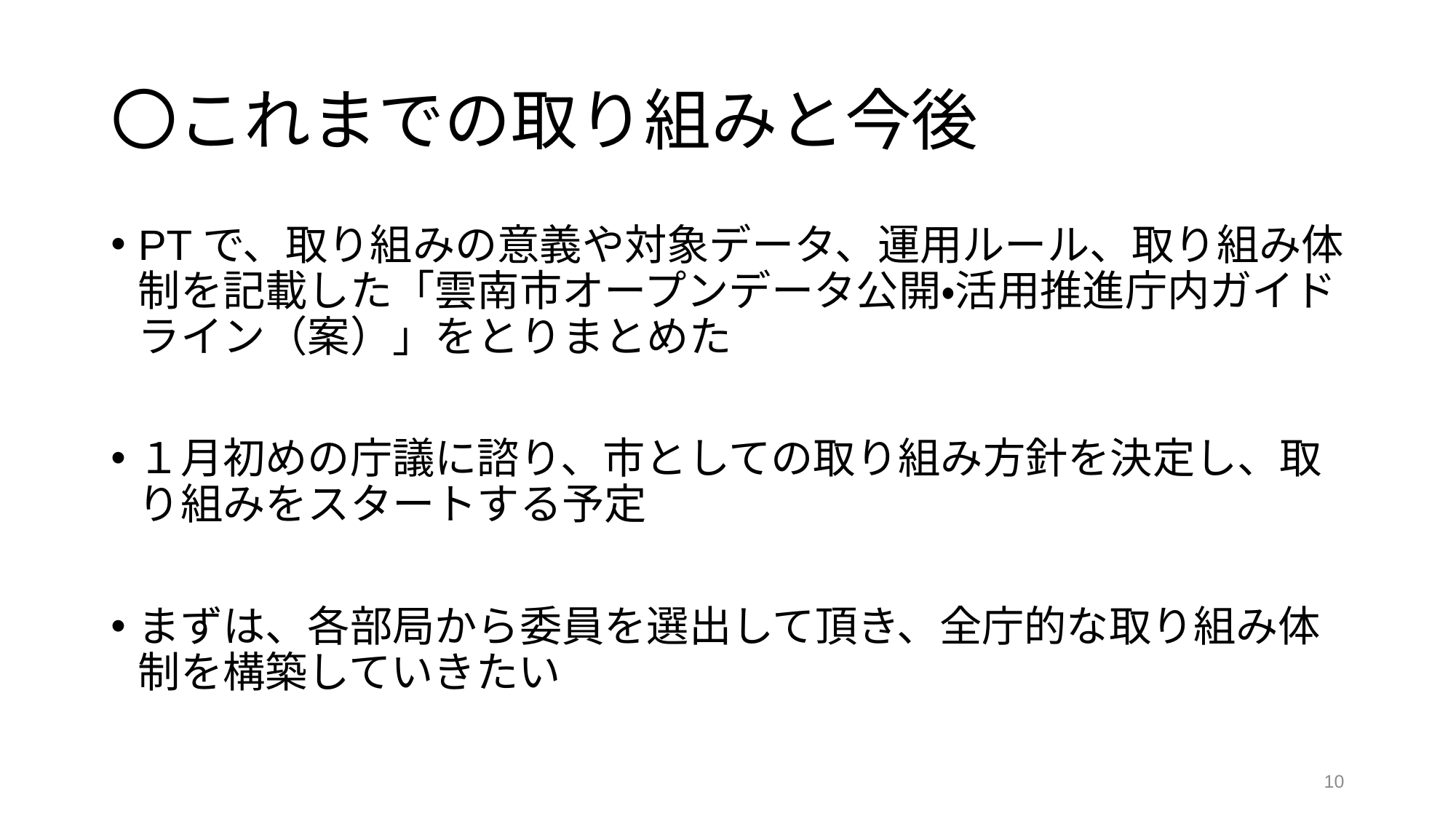

# 〇これまでの取り組みと今後
PTで、取り組みの意義や対象データ、運用ルール、取り組み体制を記載した「雲南市オープンデータ公開・活用推進庁内ガイドライン（案）」をとりまとめた

１月初めの庁議に諮り、市としての取り組み方針を決定し、取り組みをスタートする予定

まずは、各部局から委員を選出して頂き、全庁的な取り組み体制を構築していきたい

10